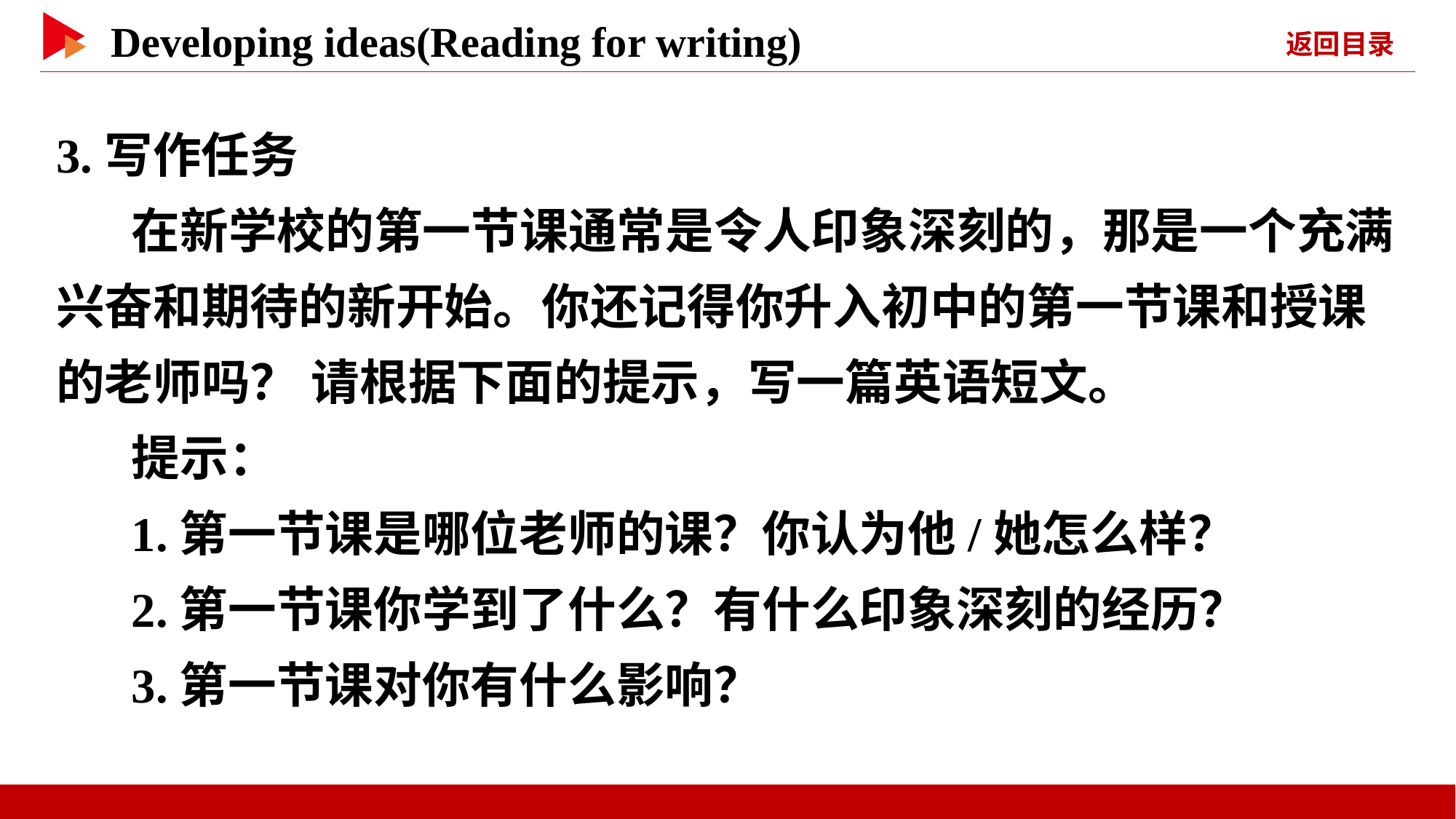

3.写作任务
在新学校的第一节课通常是令人印象深刻的，那是一个充满兴奋和期待的新开始。你还记得你升入初中的第一节课和授课的老师吗？ 请根据下面的提示，写一篇英语短文。
提示：
1.第一节课是哪位老师的课？你认为他/她怎么样？
2.第一节课你学到了什么？有什么印象深刻的经历？
3.第一节课对你有什么影响？